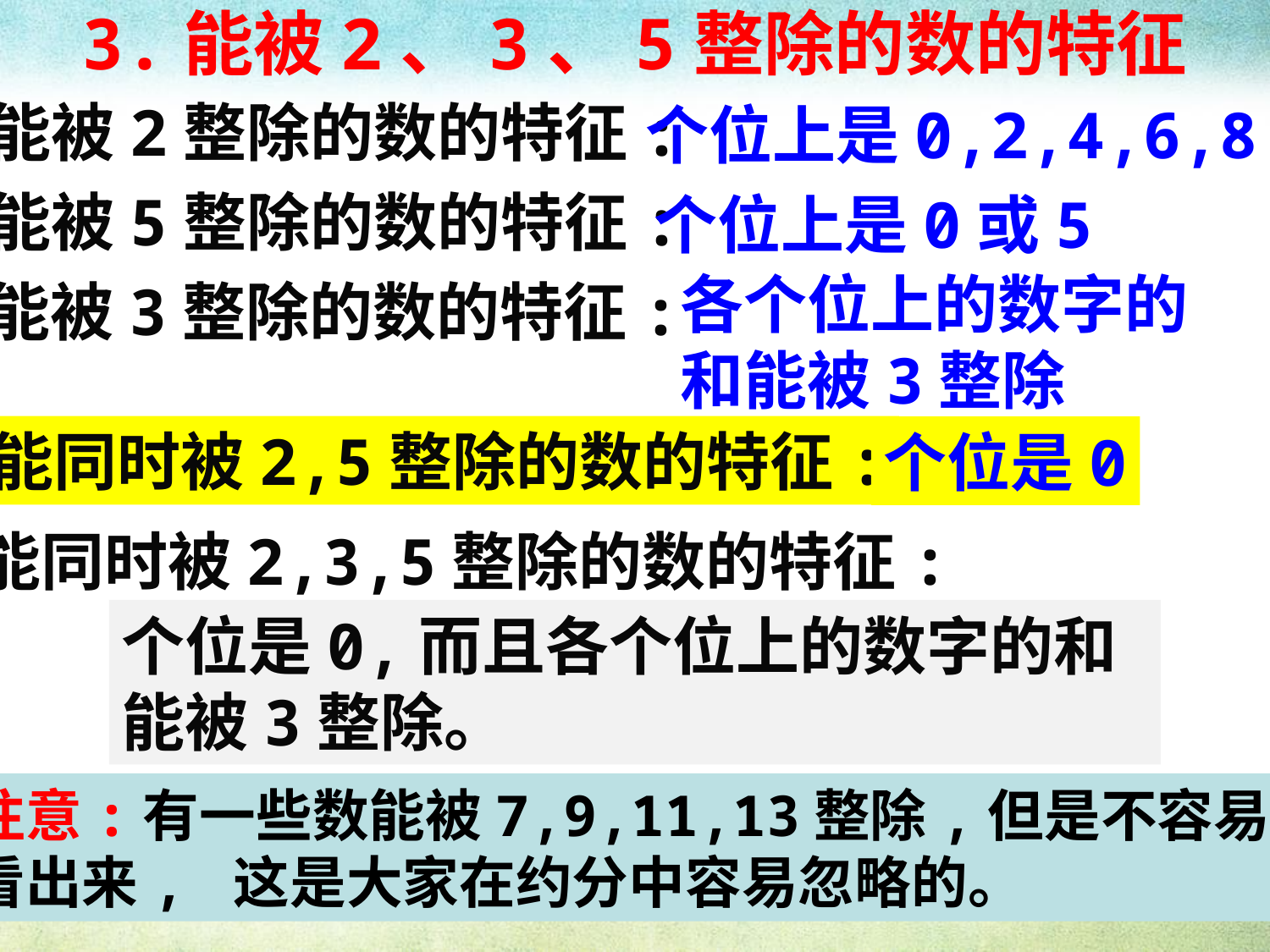

3.能被2、3、5整除的数的特征
能被2整除的数的特征:
个位上是0,2,4,6,8
能被5整除的数的特征:
个位上是0或5
各个位上的数字的
和能被3整除
能被3整除的数的特征:
能同时被2,5整除的数的特征:
个位是0
能同时被2,3,5整除的数的特征:
个位是0,而且各个位上的数字的和能被3整除。
注意:有一些数能被7,9,11,13整除,但是不容易
看出来, 这是大家在约分中容易忽略的。